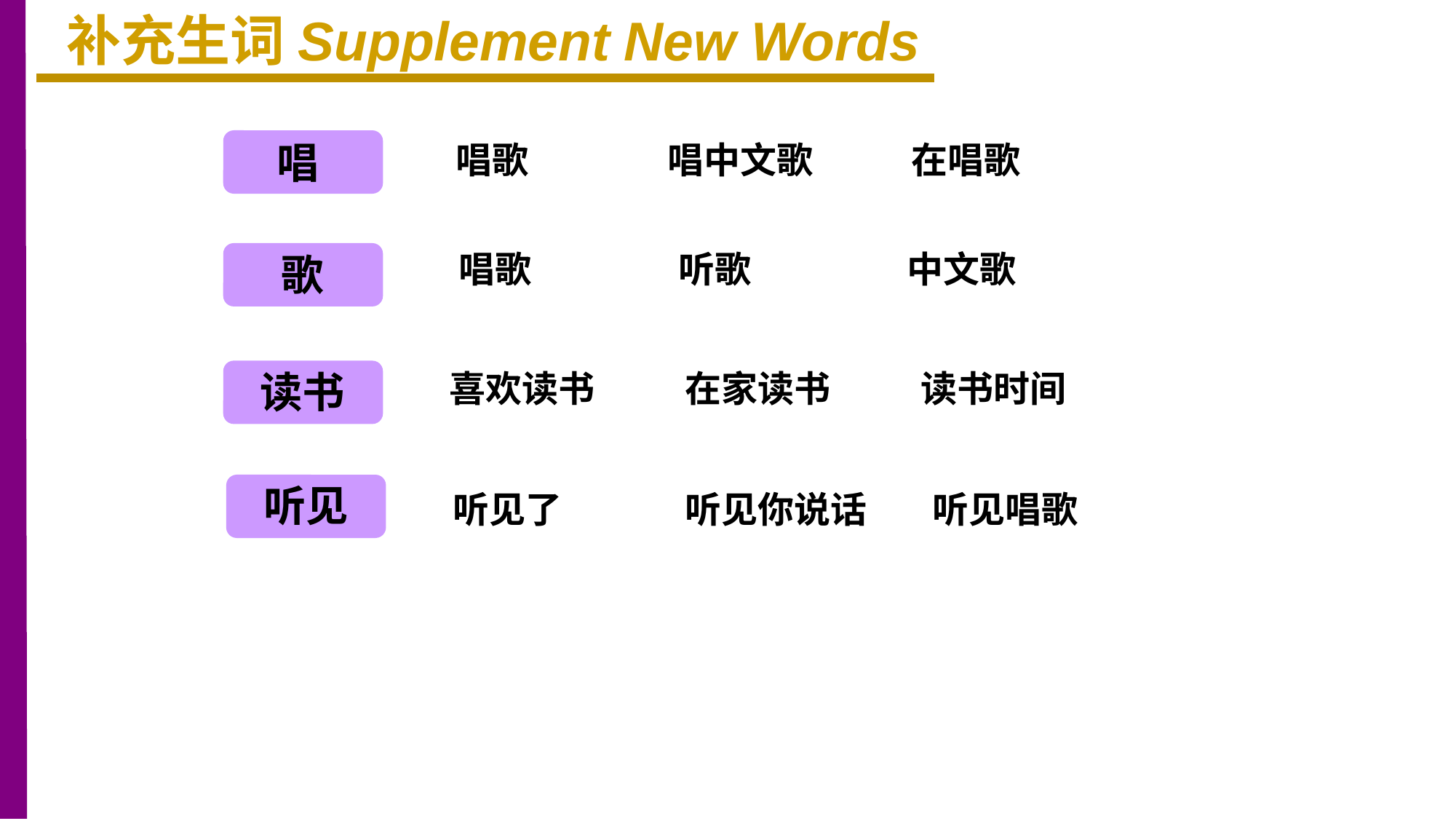

补充生词Supplement New Words
唱

唱歌                 唱中文歌            在唱歌
唱歌                  听歌                   中文歌
歌

读书

喜欢读书           在家读书           读书时间
听见

听见了               听见你说话        听见唱歌